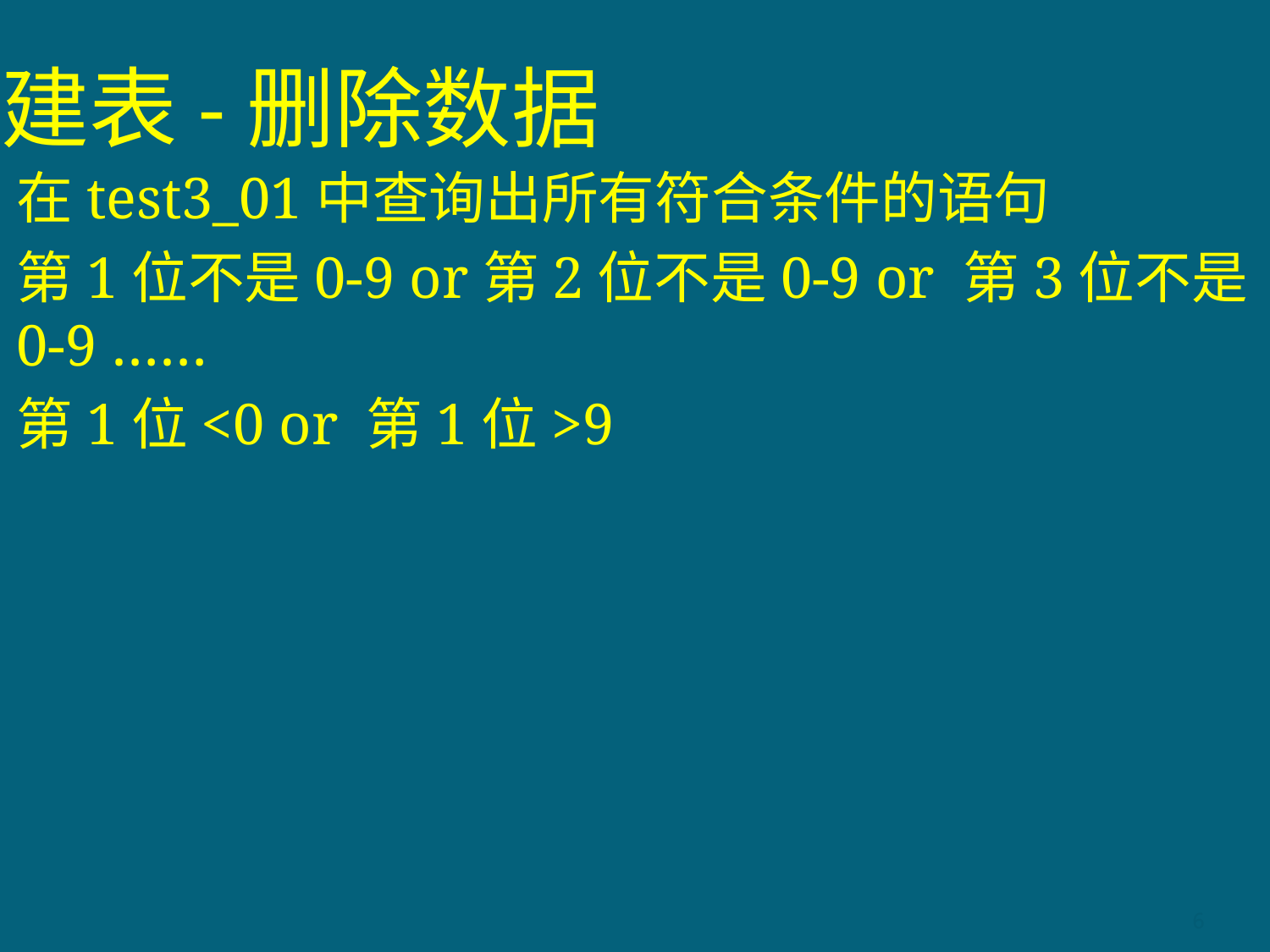

# 建表-删除数据
在test3_01中查询出所有符合条件的语句
第1位不是0-9 or第2位不是0-9 or 第3位不是0-9 ……
第1位<0 or 第1位>9
6